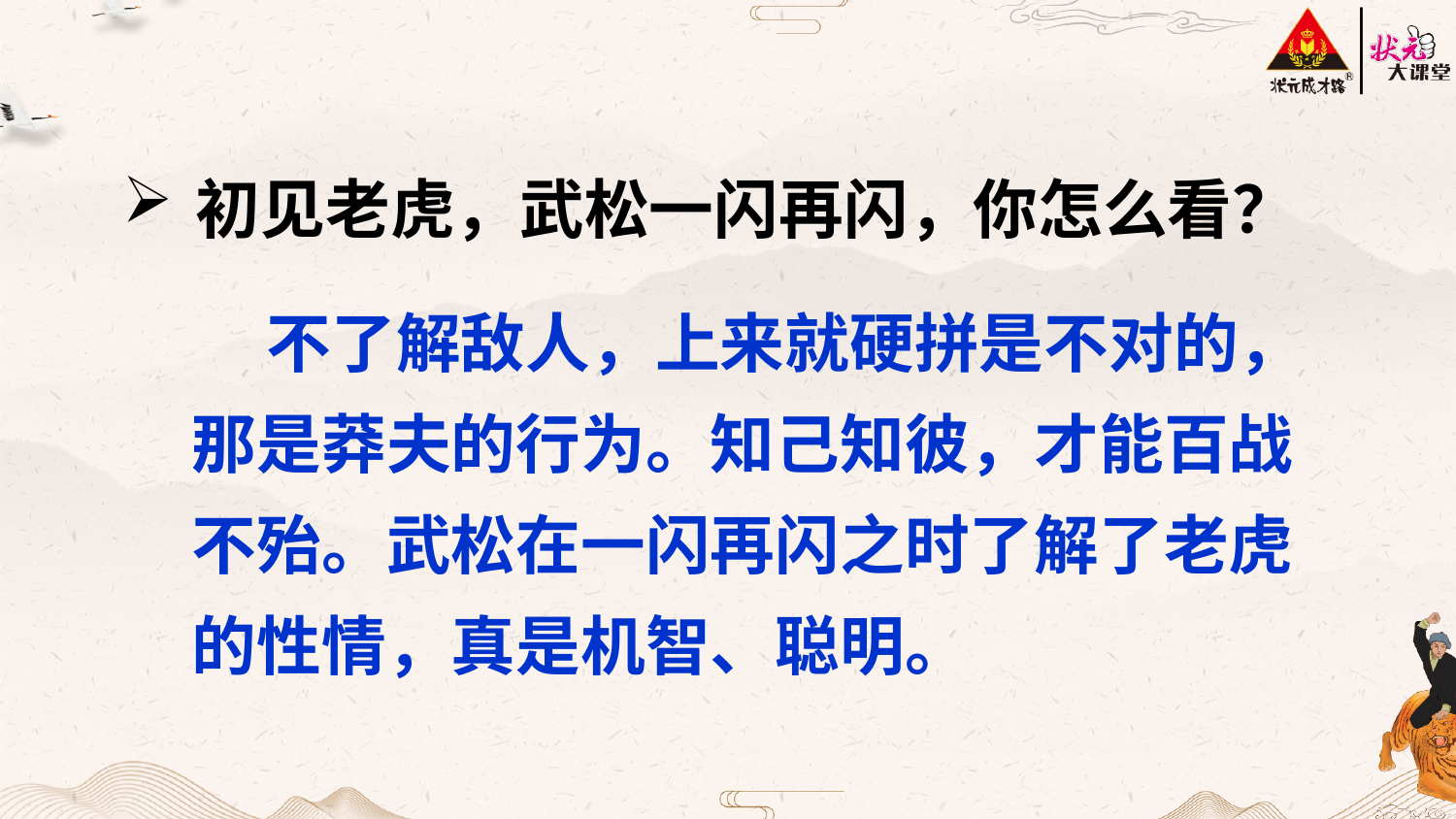

初见老虎，武松一闪再闪，你怎么看？
    不了解敌人，上来就硬拼是不对的，那是莽夫的行为。知己知彼，才能百战不殆。武松在一闪再闪之时了解了老虎的性情，真是机智、聪明。